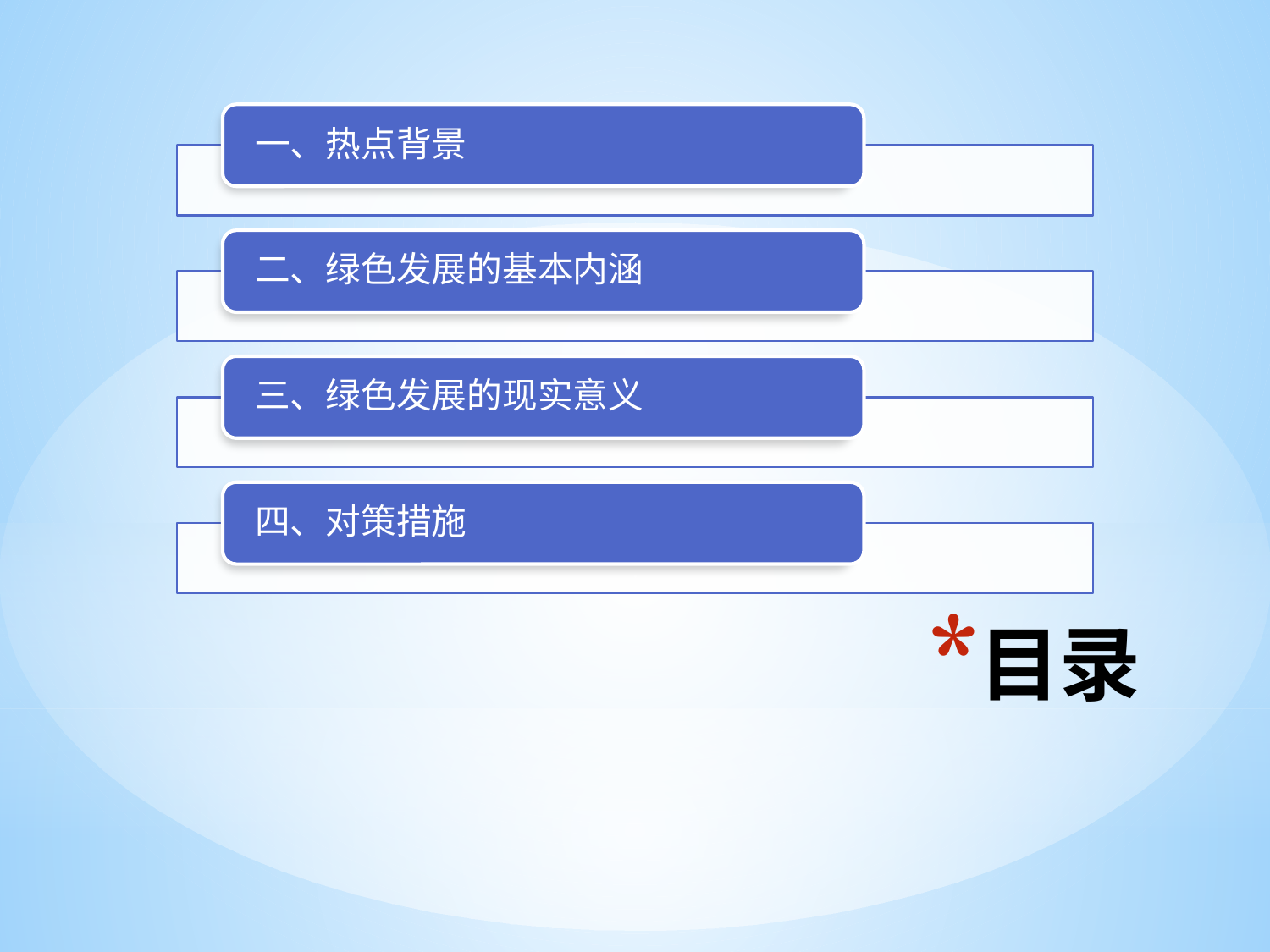

一、热点背景
二、绿色发展的基本内涵
三、绿色发展的现实意义
四、对策措施
# 目录